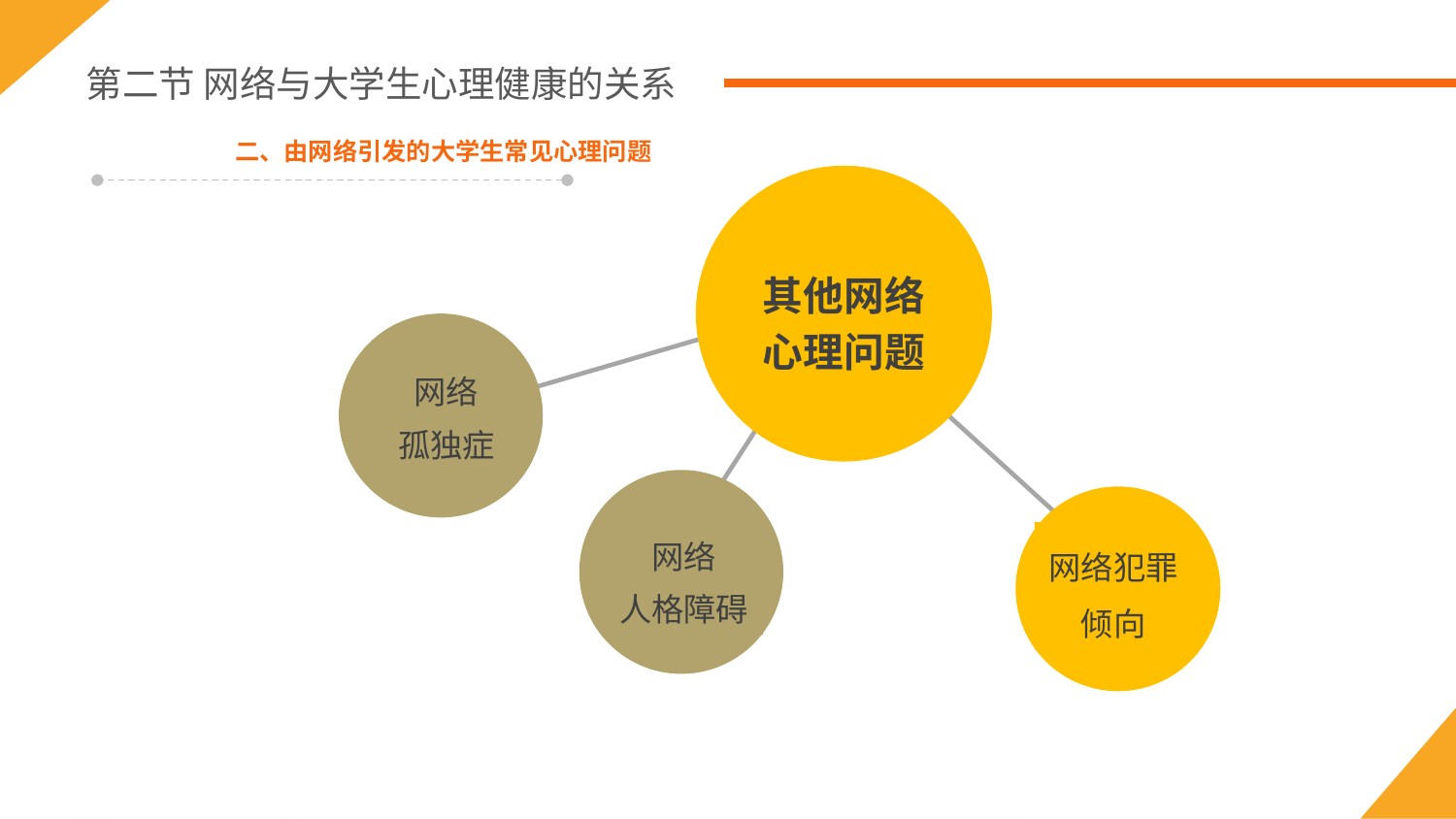

第二节 网络与大学生心理健康的关系
二、由网络引发的大学生常见心理问题

其他网络
心理问题
网络犯罪
倾向

网络
孤独症

网络
人格障碍